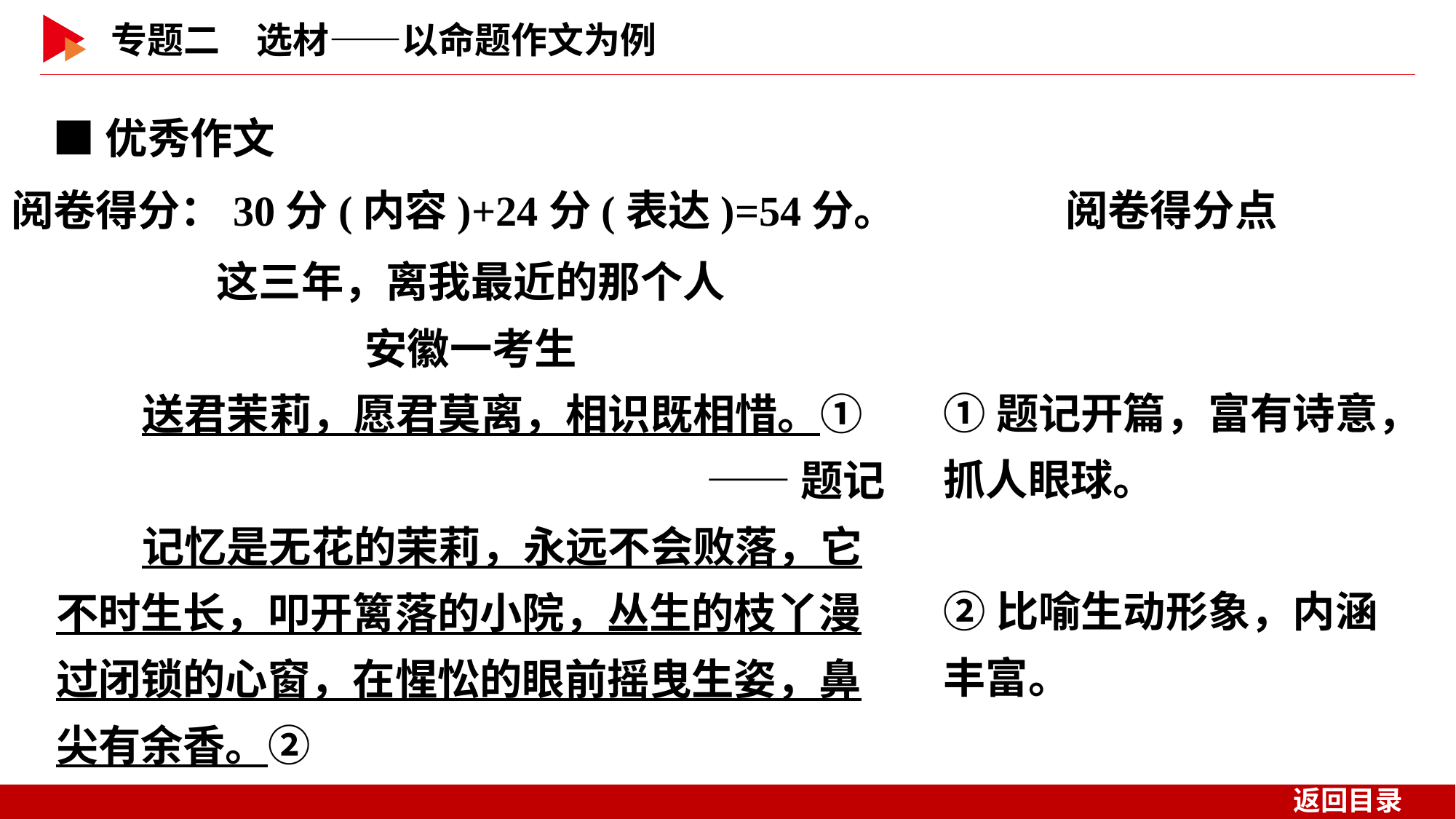

■优秀作文
阅卷得分：30分(内容)+24分(表达)=54分。
阅卷得分点
这三年，离我最近的那个人
安徽一考生
送君茉莉，愿君莫离，相识既相惜。①
——题记
记忆是无花的茉莉，永远不会败落，它不时生长，叩开篱落的小院，丛生的枝丫漫过闭锁的心窗，在惺忪的眼前摇曳生姿，鼻尖有余香。②
①题记开篇，富有诗意，抓人眼球。

②比喻生动形象，内涵丰富。